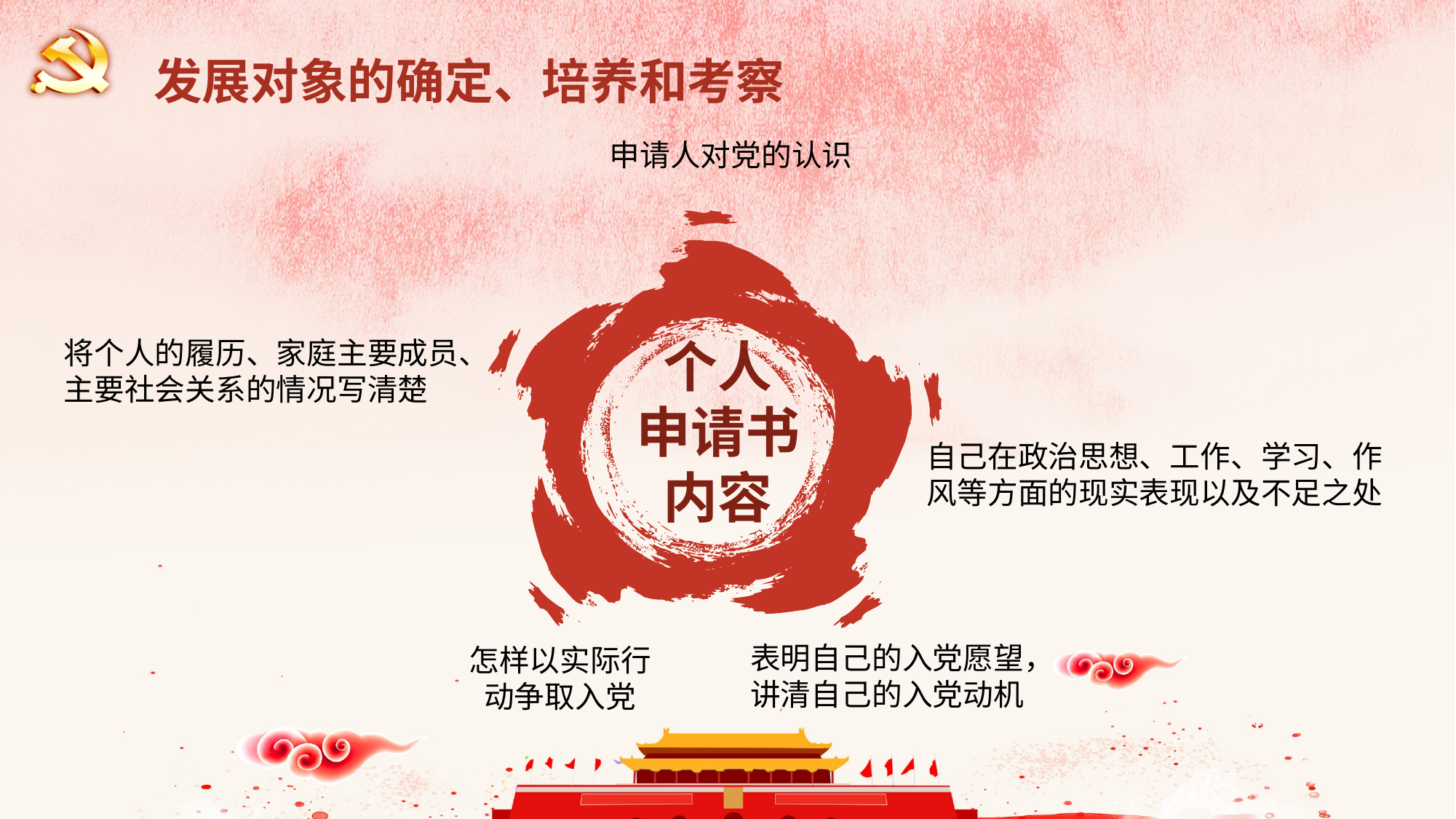

发展对象的确定、培养和考察
申请人对党的认识

个人
申请书内容
将个人的履历、家庭主要成员、主要社会关系的情况写清楚
自己在政治思想、工作、学习、作风等方面的现实表现以及不足之处
表明自己的入党愿望，讲清自己的入党动机
怎样以实际行动争取入党